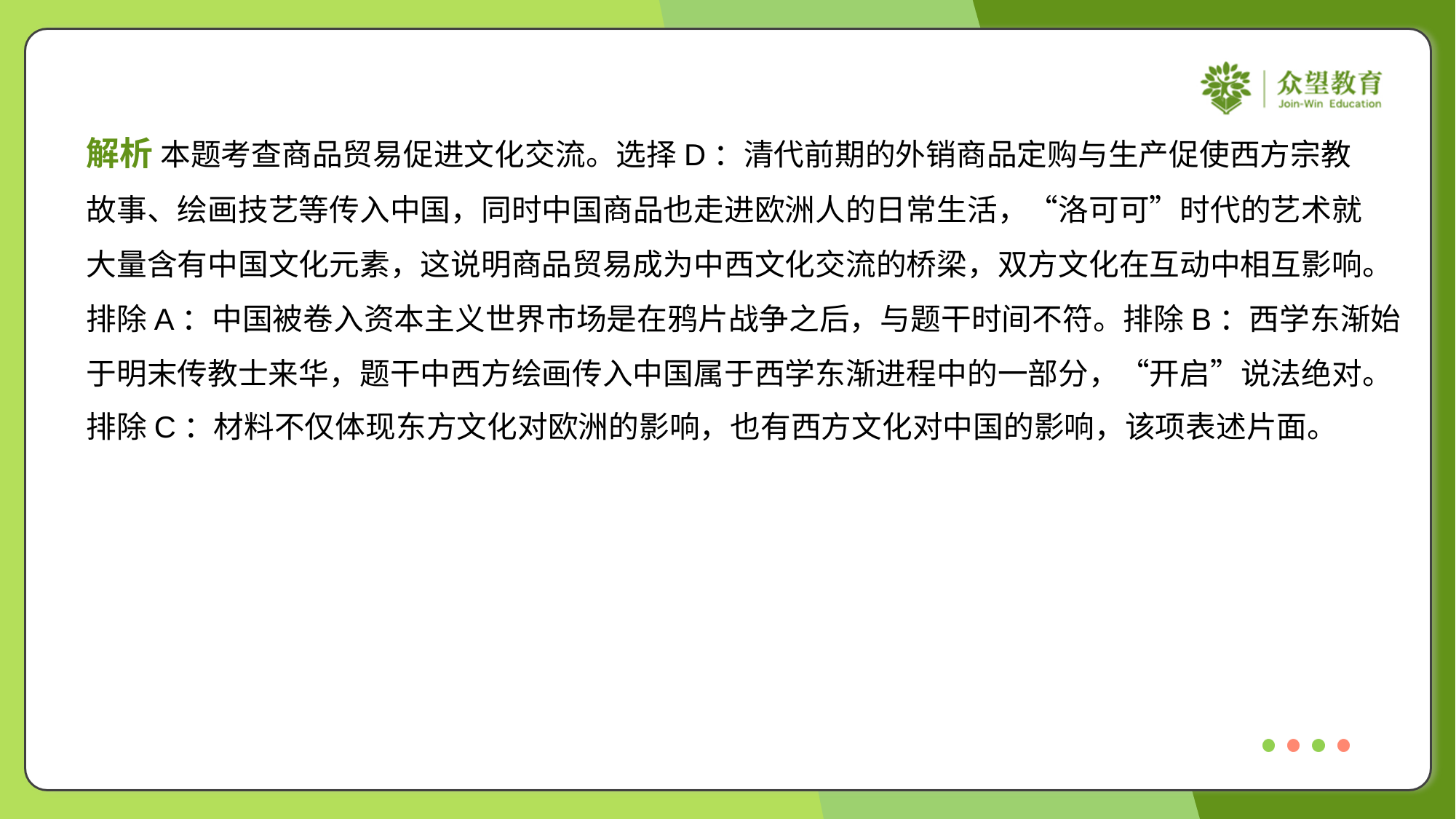

解析 本题考查商品贸易促进文化交流。选择D：清代前期的外销商品定购与生产促使西方宗教
故事、绘画技艺等传入中国，同时中国商品也走进欧洲人的日常生活，“洛可可”时代的艺术就
大量含有中国文化元素，这说明商品贸易成为中西文化交流的桥梁，双方文化在互动中相互影响。
排除A：中国被卷入资本主义世界市场是在鸦片战争之后，与题干时间不符。排除B：西学东渐始
于明末传教士来华，题干中西方绘画传入中国属于西学东渐进程中的一部分，“开启”说法绝对。
排除C：材料不仅体现东方文化对欧洲的影响，也有西方文化对中国的影响，该项表述片面。